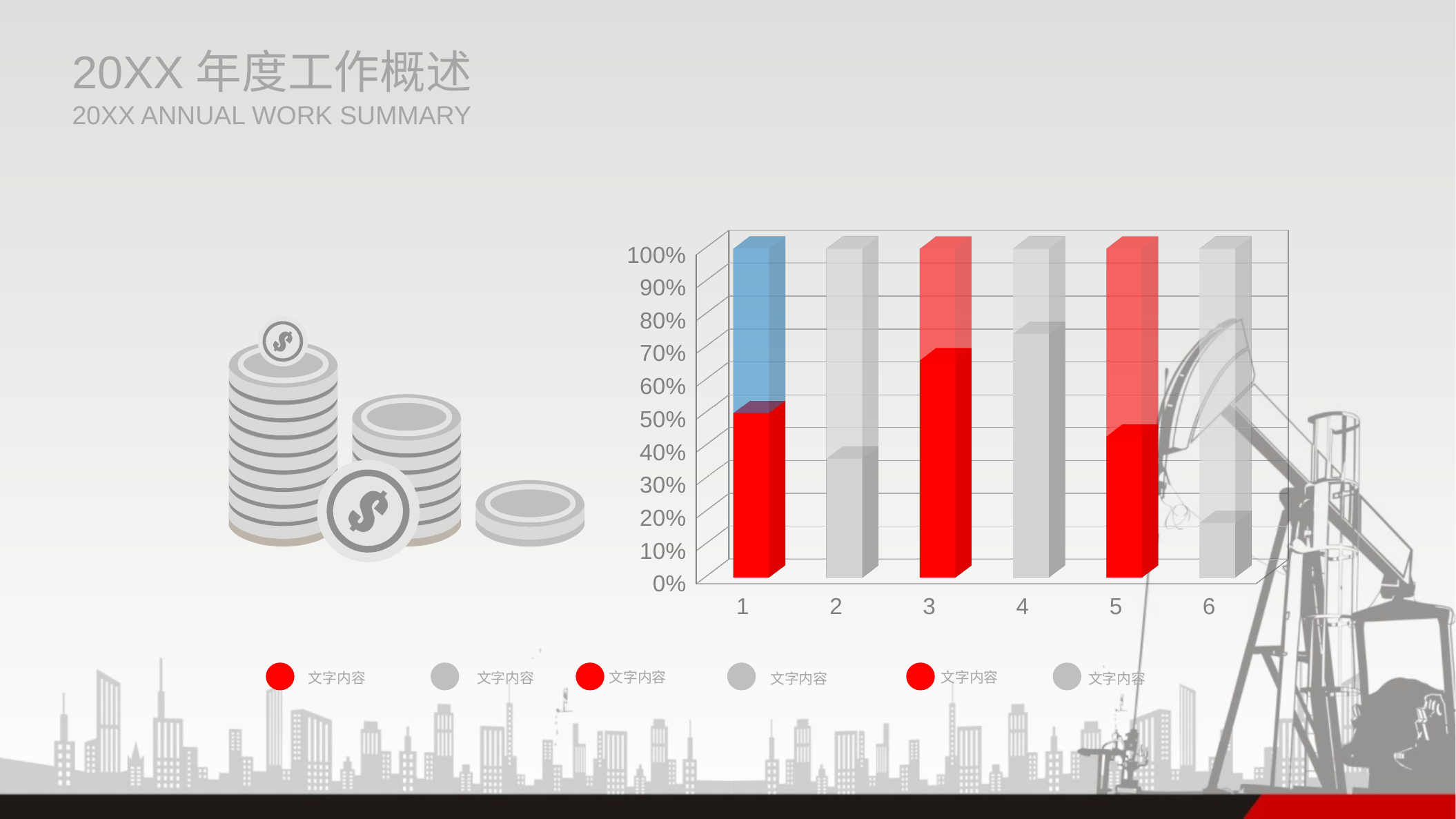

20XX年度工作概述
20XX ANNUAL WORK SUMMARY

[unsupported chart]

文字内容

文字内容

文字内容

文字内容
文字内容

文字内容